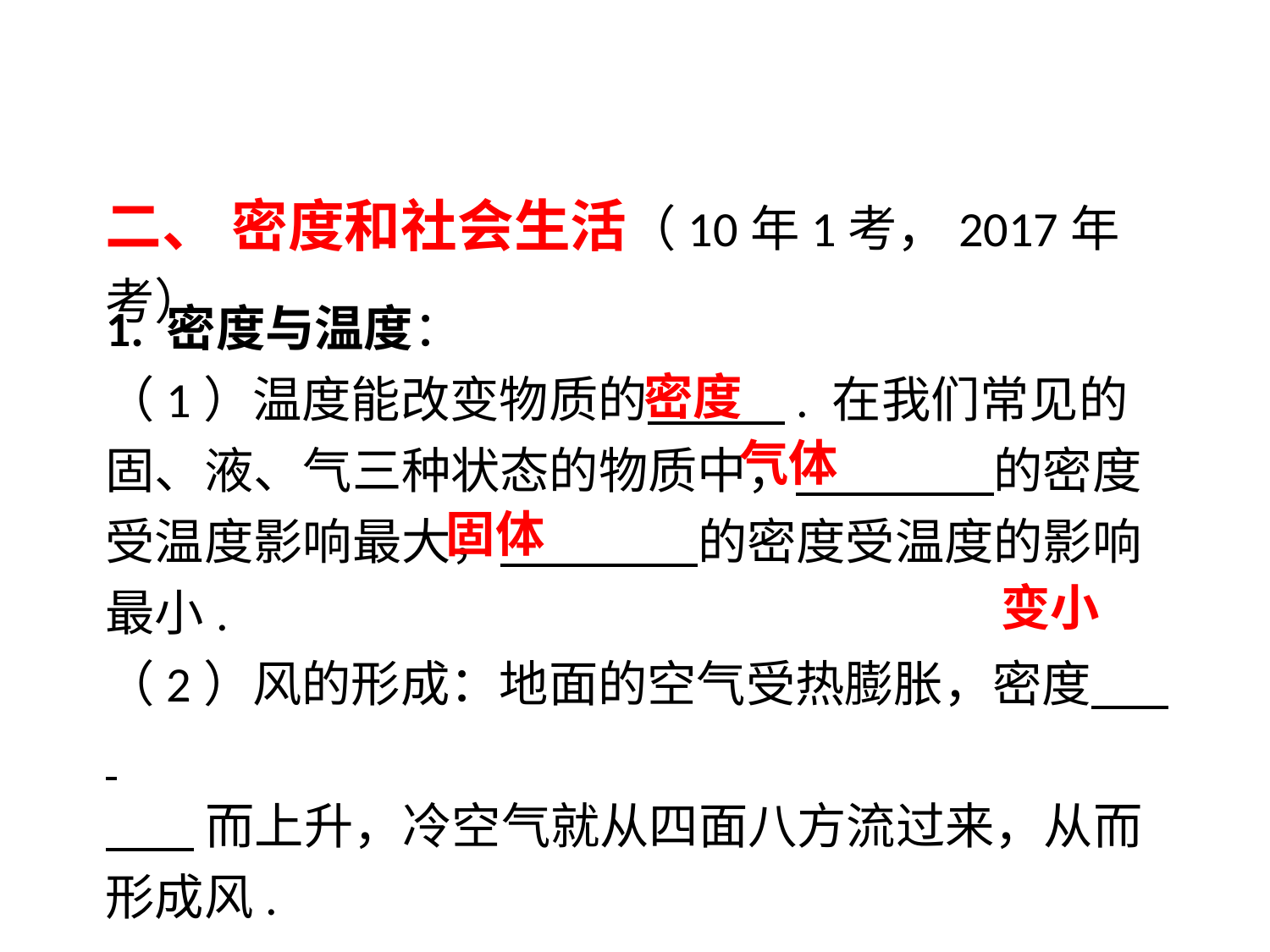

二、 密度和社会生活（10年1考，2017年考）
1. 密度与温度：
（1）温度能改变物质的　        . 在我们常见的固、液、气三种状态的物质中，　         　的密度受温度影响最大，　         　的密度受温度的影响最小.
（2）风的形成：地面的空气受热膨胀，密度         .
        而上升，冷空气就从四面八方流过来，从而形成风.
密度
气体
固体
                                                                             变小